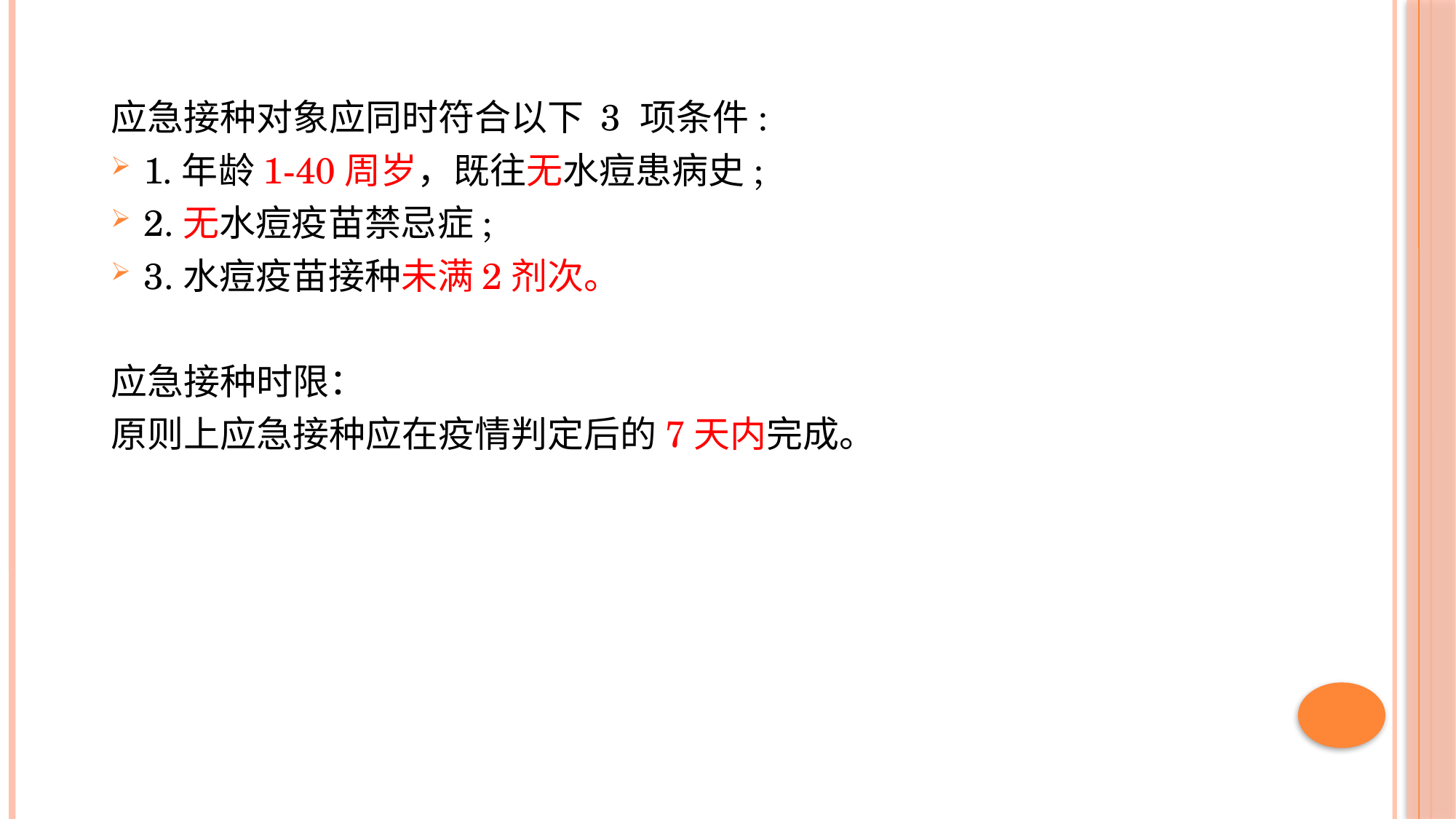

应急接种对象应同时符合以下 3 项条件:
1.年龄1-40周岁，既往无水痘患病史;
2.无水痘疫苗禁忌症;
3.水痘疫苗接种未满2剂次。

应急接种时限：
原则上应急接种应在疫情判定后的7天内完成。